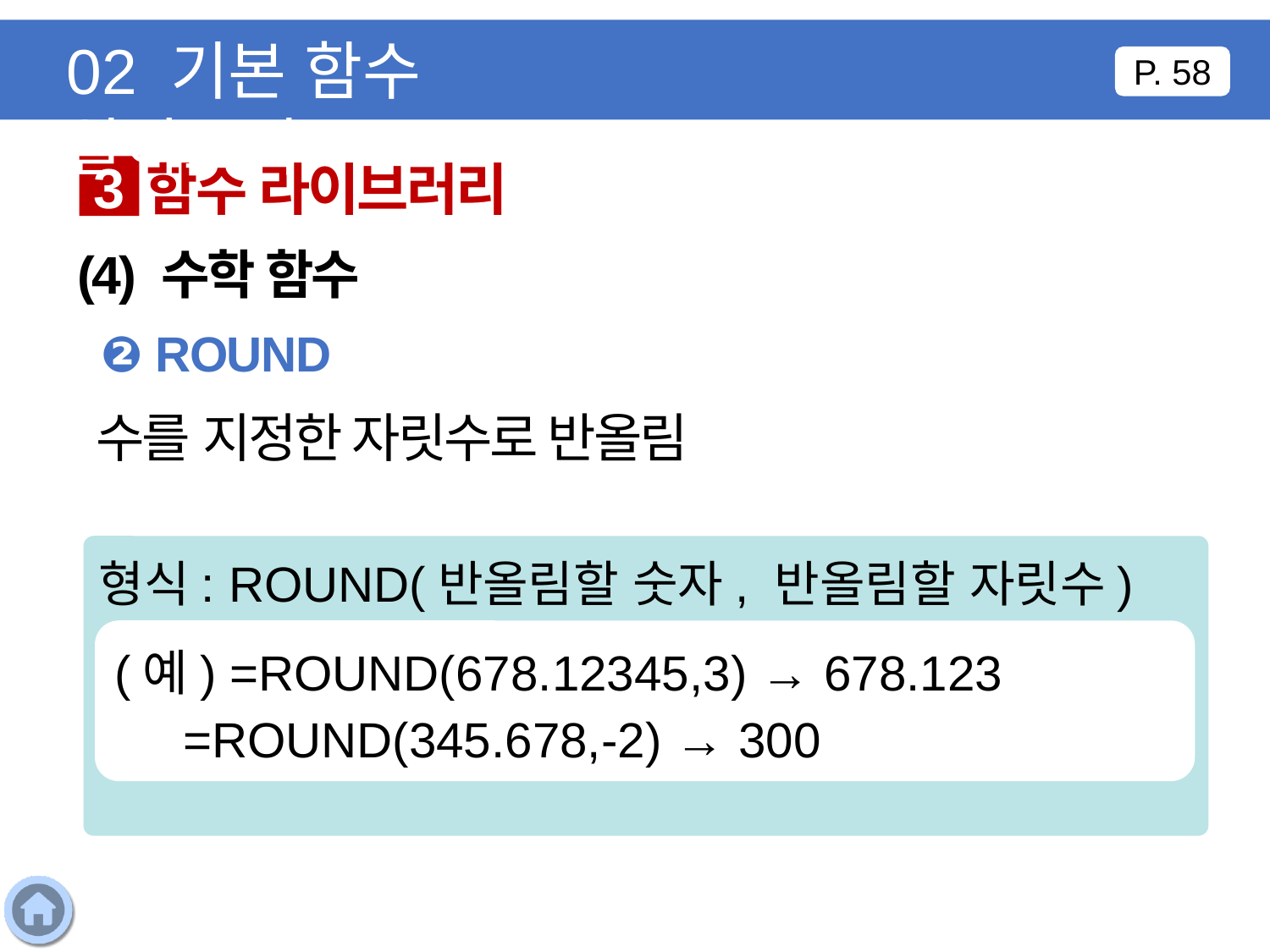

02 기본 함수 알아보기
P. 58
함수 라이브러리
3
(4) 수학 함수
❷ ROUND
수를 지정한 자릿수로 반올림
형식: ROUND(반올림할 숫자, 반올림할 자릿수)
(예) =ROUND(678.12345,3) → 678.123
     =ROUND(345.678,-2) → 300